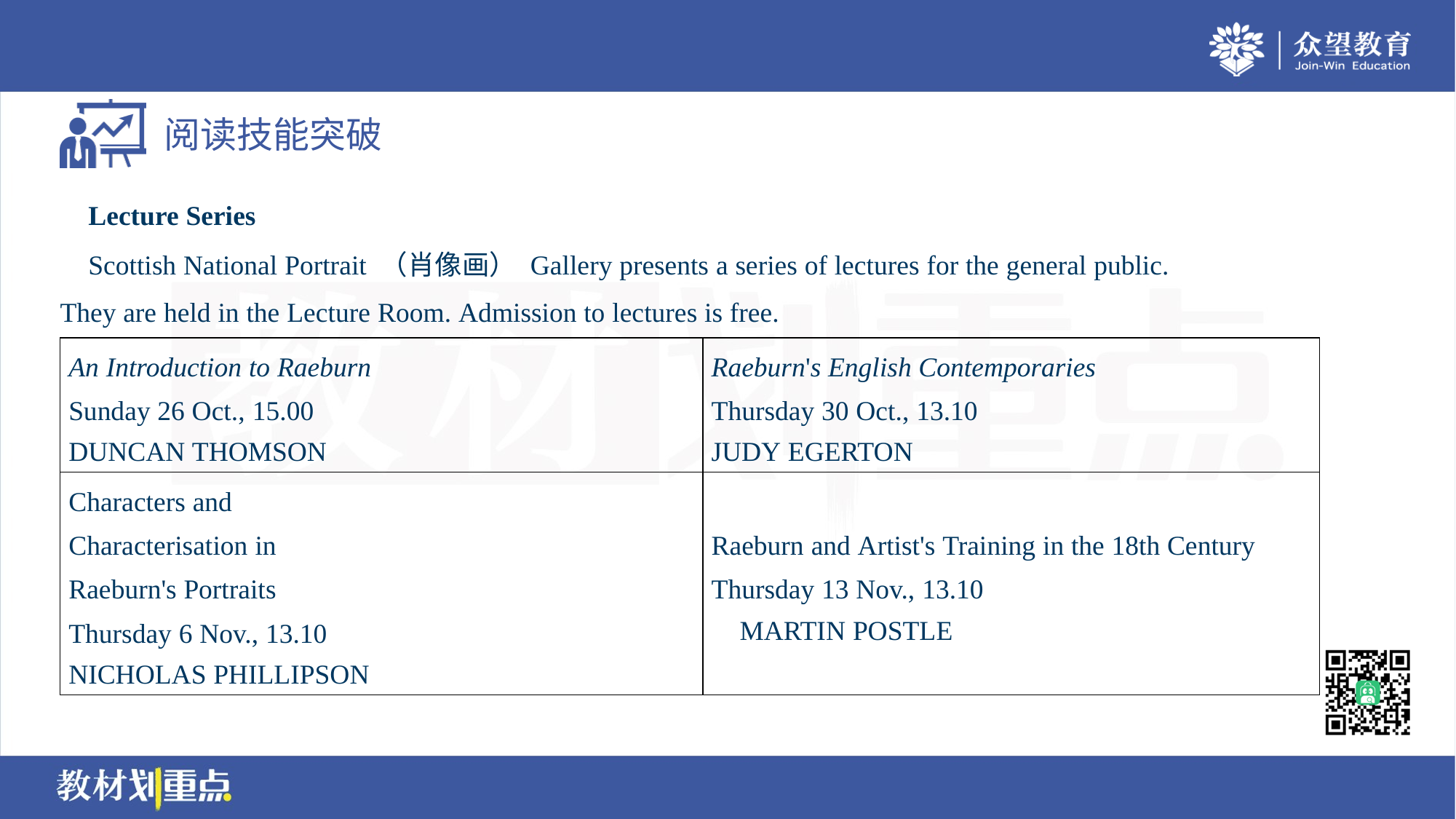

Lecture Series
    Scottish National Portrait （肖像画） Gallery presents a series of lectures for the general public.
They are held in the Lecture Room. Admission to lectures is free.
| An Introduction to Raeburn Sunday 26 Oct., 15.00 DUNCAN THOMSON | Raeburn's English Contemporaries Thursday 30 Oct., 13.10 JUDY EGERTON |
| --- | --- |
| Characters and Characterisation in Raeburn's Portraits Thursday 6 Nov., 13.10 NICHOLAS PHILLIPSON | Raeburn and Artist's Training in the 18th Century Thursday 13 Nov., 13.10 MARTIN POSTLE |